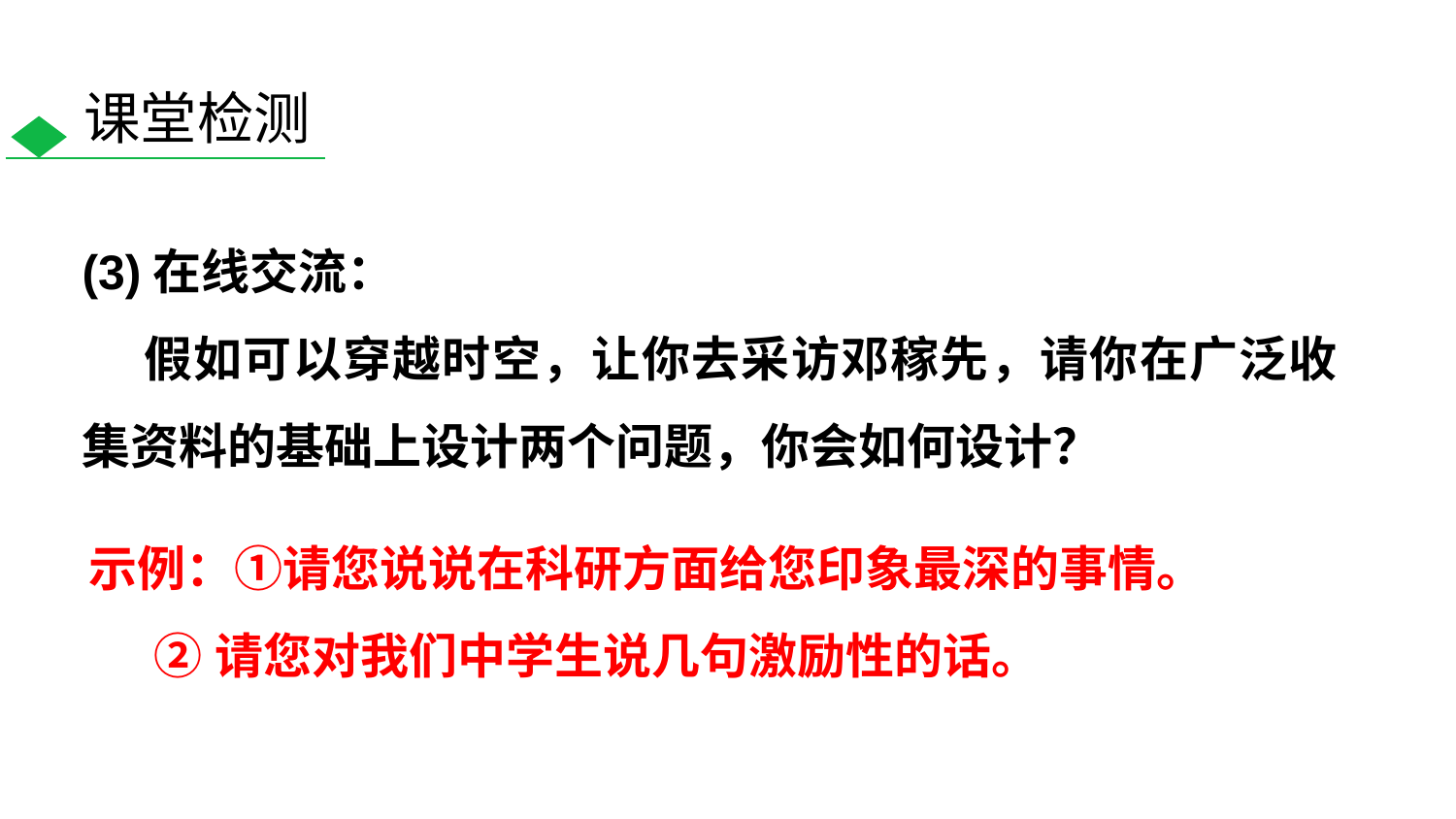

课堂检测

(3)在线交流：
    假如可以穿越时空，让你去采访邓稼先，请你在广泛收集资料的基础上设计两个问题，你会如何设计？
示例：①请您说说在科研方面给您印象最深的事情。
      ②请您对我们中学生说几句激励性的话。